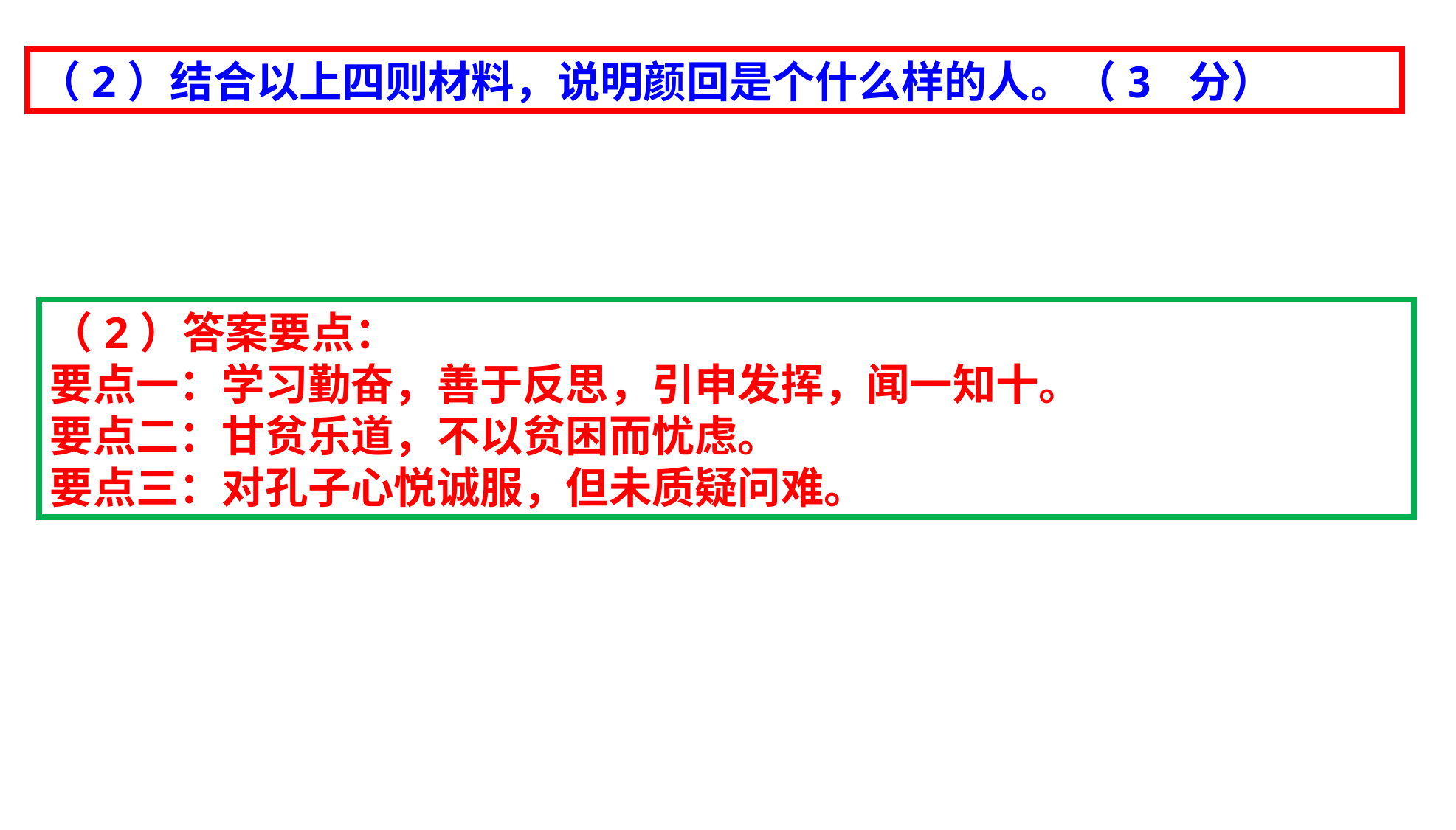

（2）结合以上四则材料，说明颜回是个什么样的人。（3 分）
（2）答案要点：
要点一：学习勤奋，善于反思，引申发挥，闻一知十。
要点二：甘贫乐道，不以贫困而忧虑。
要点三：对孔子心悦诚服，但未质疑问难。